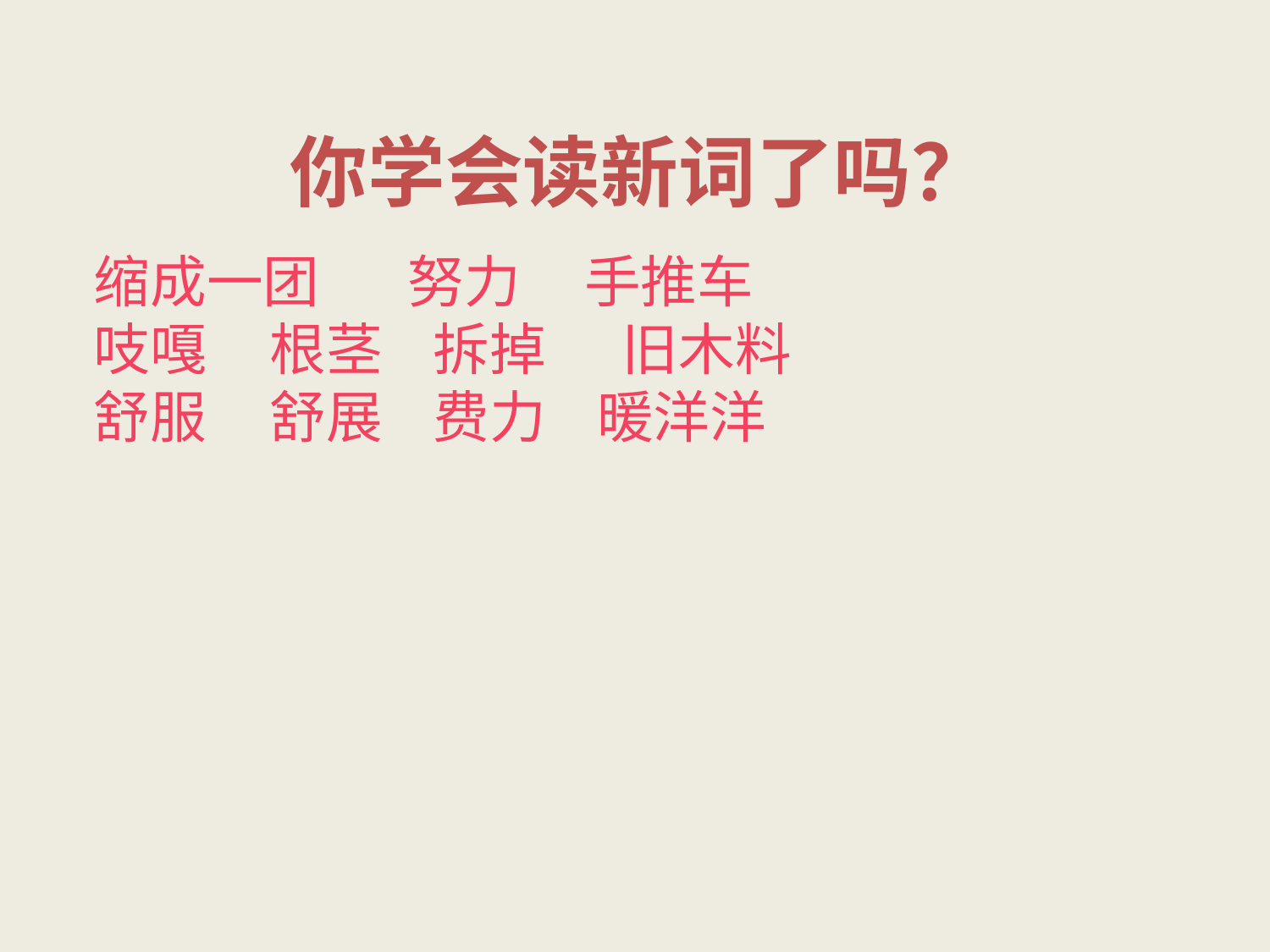

你学会读新词了吗？

缩成一团       努力     手推车
吱嘎     根茎    拆掉      旧木料
舒服     舒展    费力    暖洋洋